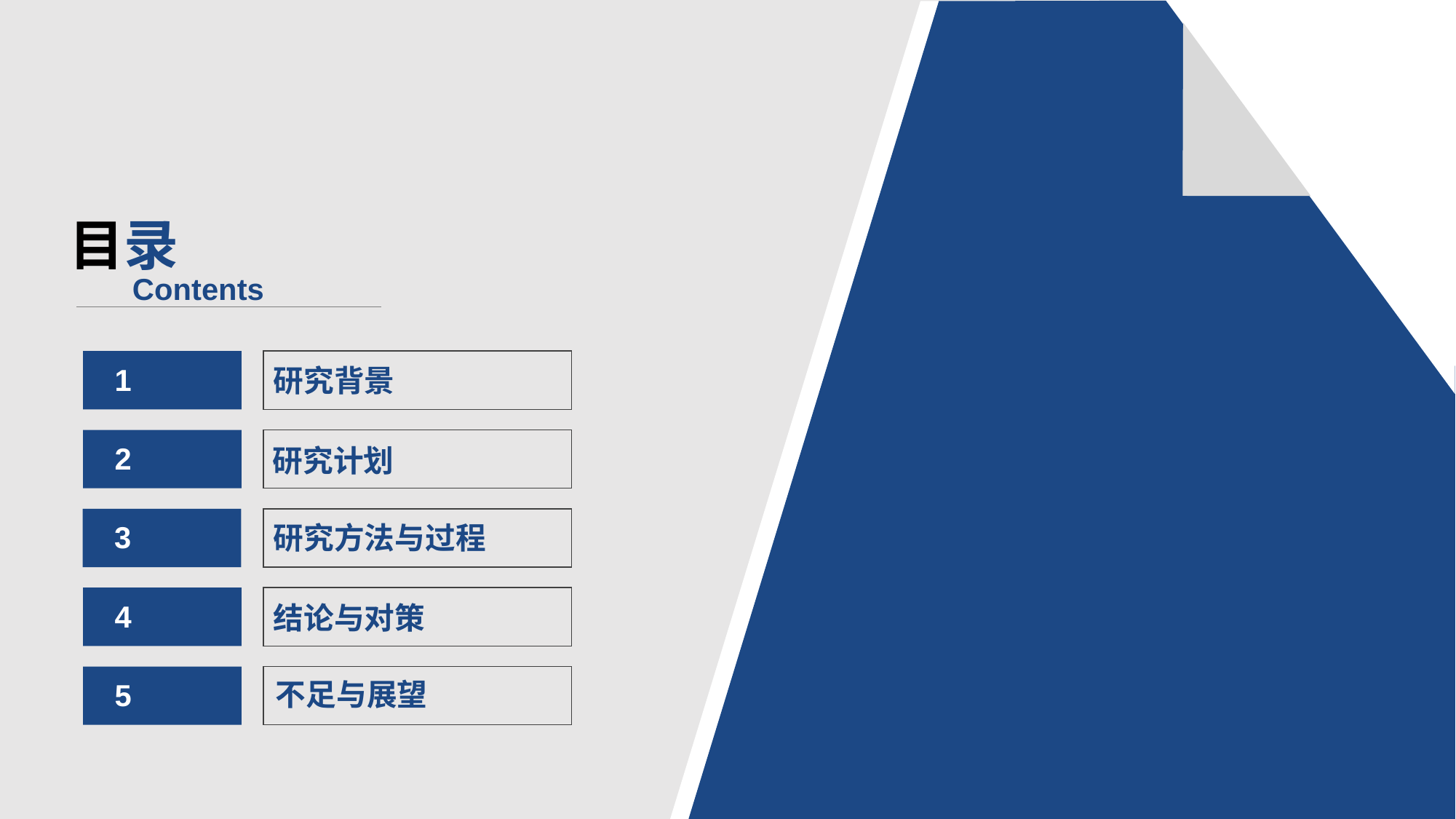

目录
Contents

1
研究背景

2
研究计划

3
研究方法与过程

4
结论与对策

不足与展望
5